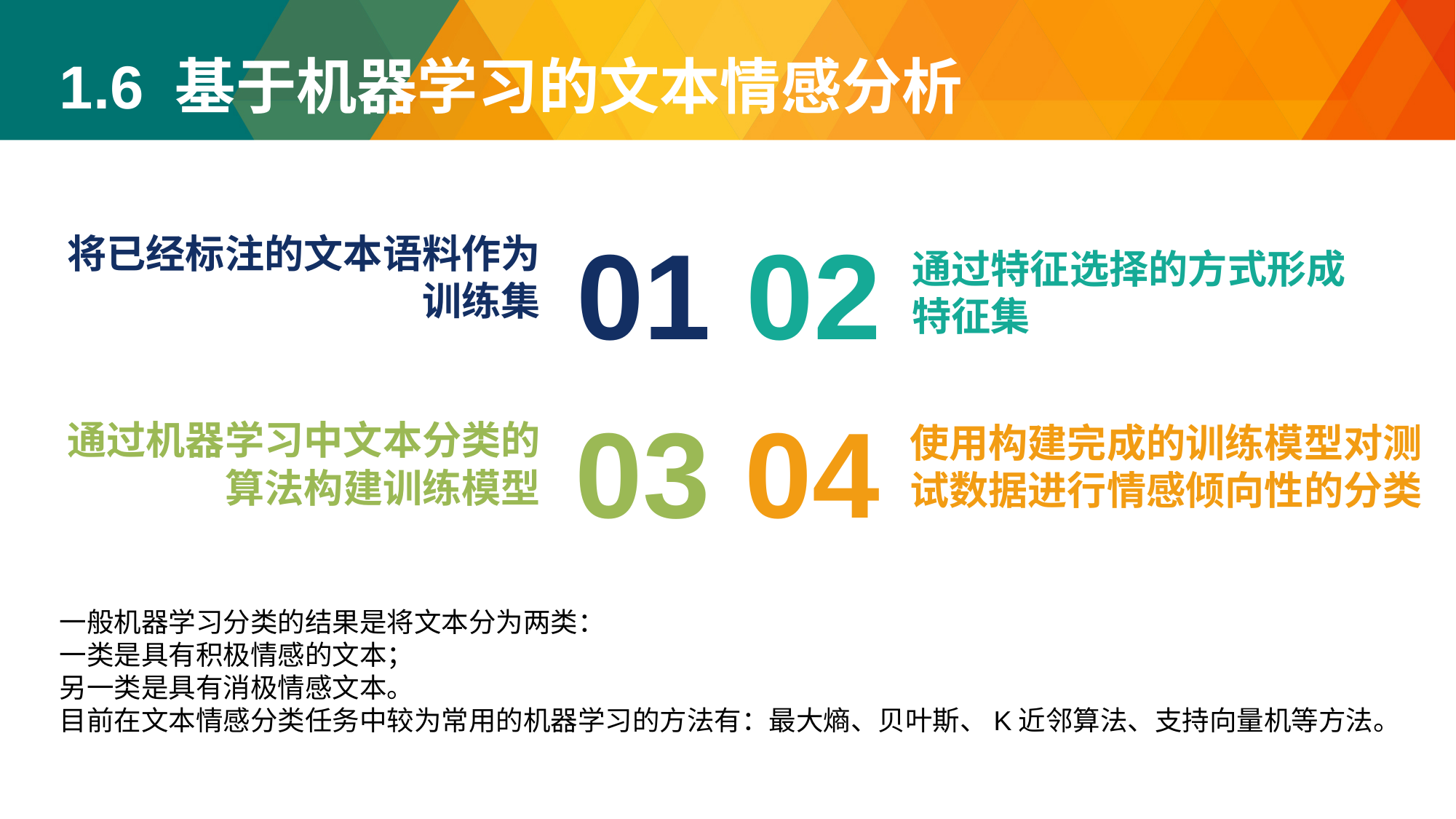

1.6 基于机器学习的文本情感分析
01
02
将已经标注的文本语料作为训练集
通过特征选择的方式形成特征集
03
04
通过机器学习中文本分类的算法构建训练模型
使用构建完成的训练模型对测试数据进行情感倾向性的分类
一般机器学习分类的结果是将文本分为两类：
一类是具有积极情感的文本；
另一类是具有消极情感文本。
目前在文本情感分类任务中较为常用的机器学习的方法有：最大熵、贝叶斯、K近邻算法、支持向量机等方法。